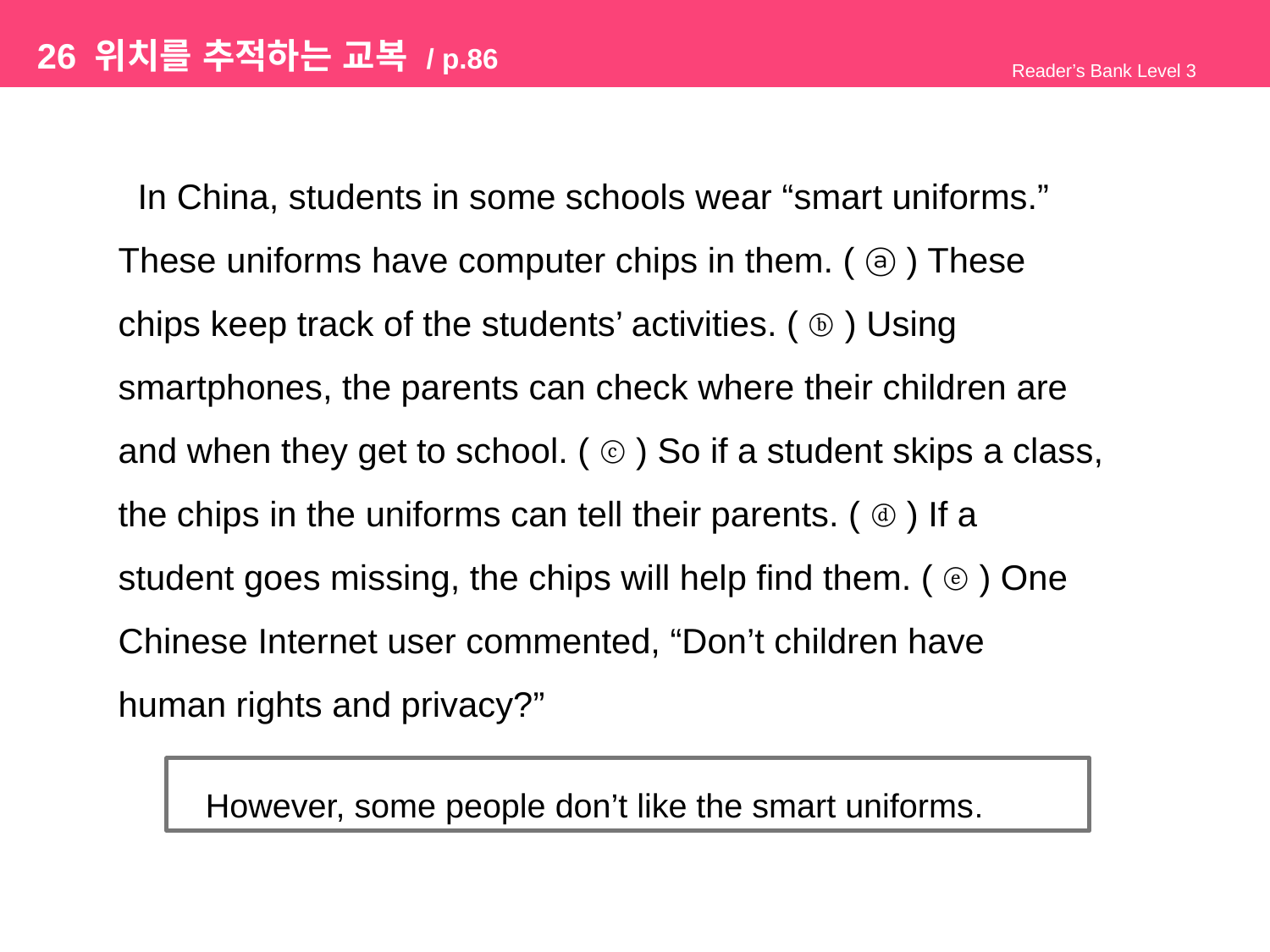

# 26 위치를 추적하는 교복 / p.86
Reader’s Bank Level 3

  In China, students in some schools wear “smart uniforms.”
These uniforms have computer chips in them. ( ⓐ ) These
chips keep track of the students’ activities. ( ⓑ ) Using
smartphones, the parents can check where their children are
and when they get to school. ( ⓒ ) So if a student skips a class,
the chips in the uniforms can tell their parents. ( ⓓ ) If a
student goes missing, the chips will help find them. ( ⓔ ) One
Chinese Internet user commented, “Don’t children have
human rights and privacy?”
   However, some people don’t like the smart uniforms.